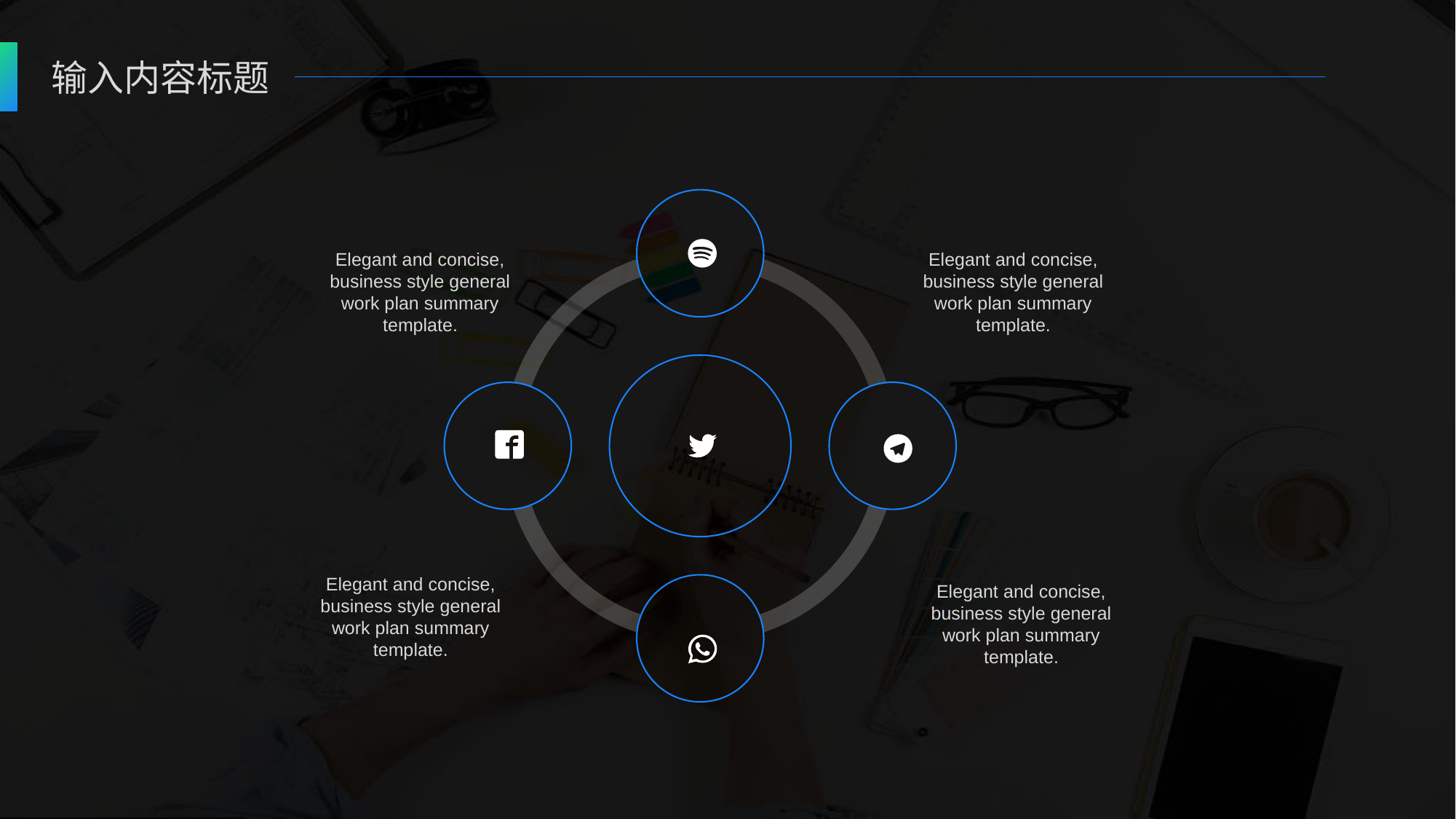

输入内容标题

Elegant and concise, business style general work plan summary template.
Elegant and concise, business style general work plan summary template.

Elegant and concise, business style general work plan summary template.

Elegant and concise, business style general work plan summary template.